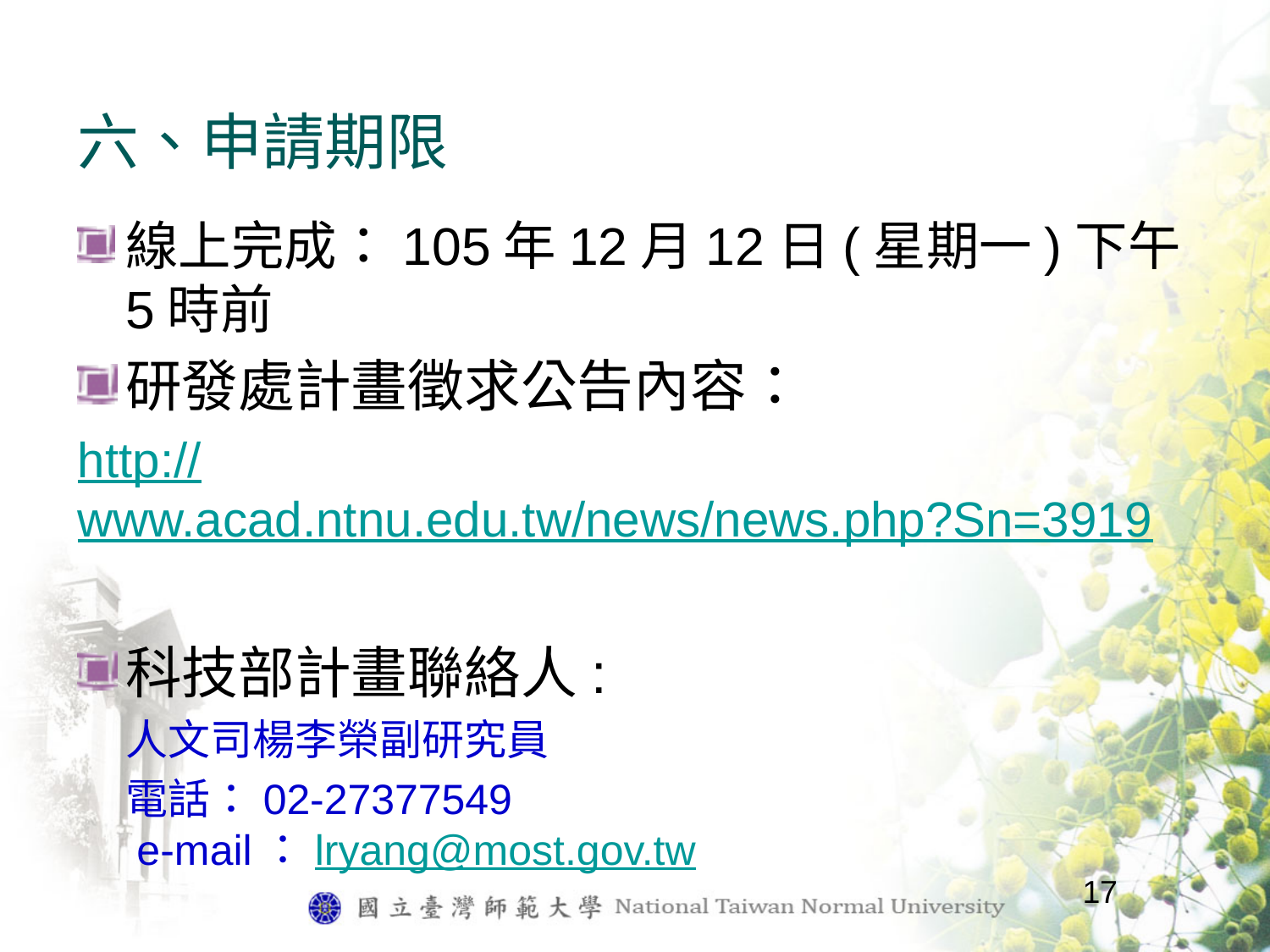

# 六、申請期限
線上完成：105年12月12日(星期一)下午5時前
研發處計畫徵求公告內容：
http://www.acad.ntnu.edu.tw/news/news.php?Sn=3919

科技部計畫聯絡人:
    人文司楊李榮副研究員
    電話：02-27377549
     e-mail：lryang@most.gov.tw